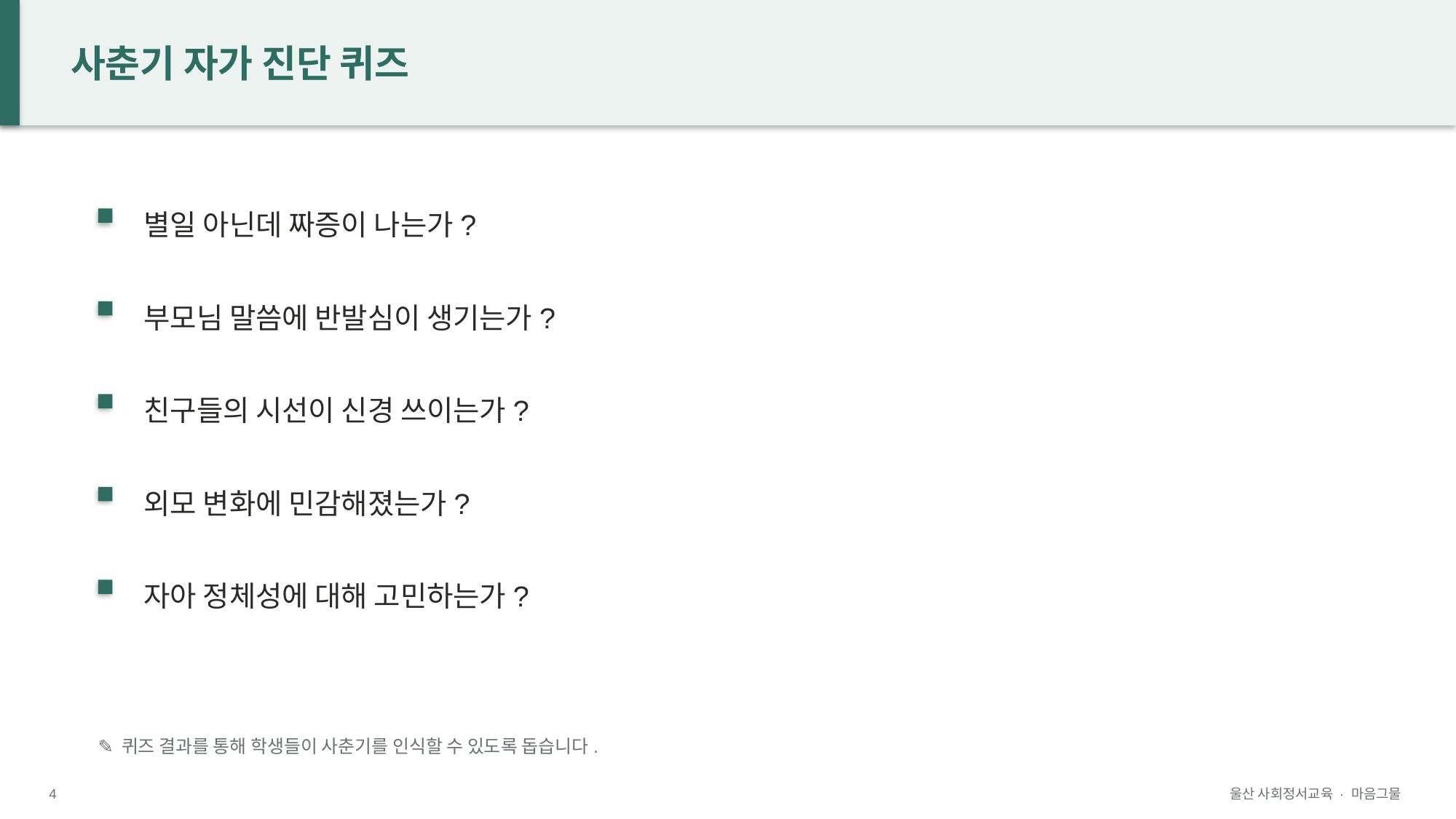

사춘기 자가 진단 퀴즈
별일 아닌데 짜증이 나는가?

부모님 말씀에 반발심이 생기는가?

친구들의 시선이 신경 쓰이는가?

외모 변화에 민감해졌는가?

자아 정체성에 대해 고민하는가?

✎ 퀴즈 결과를 통해 학생들이 사춘기를 인식할 수 있도록 돕습니다.
4
울산 사회정서교육 · 마음그물